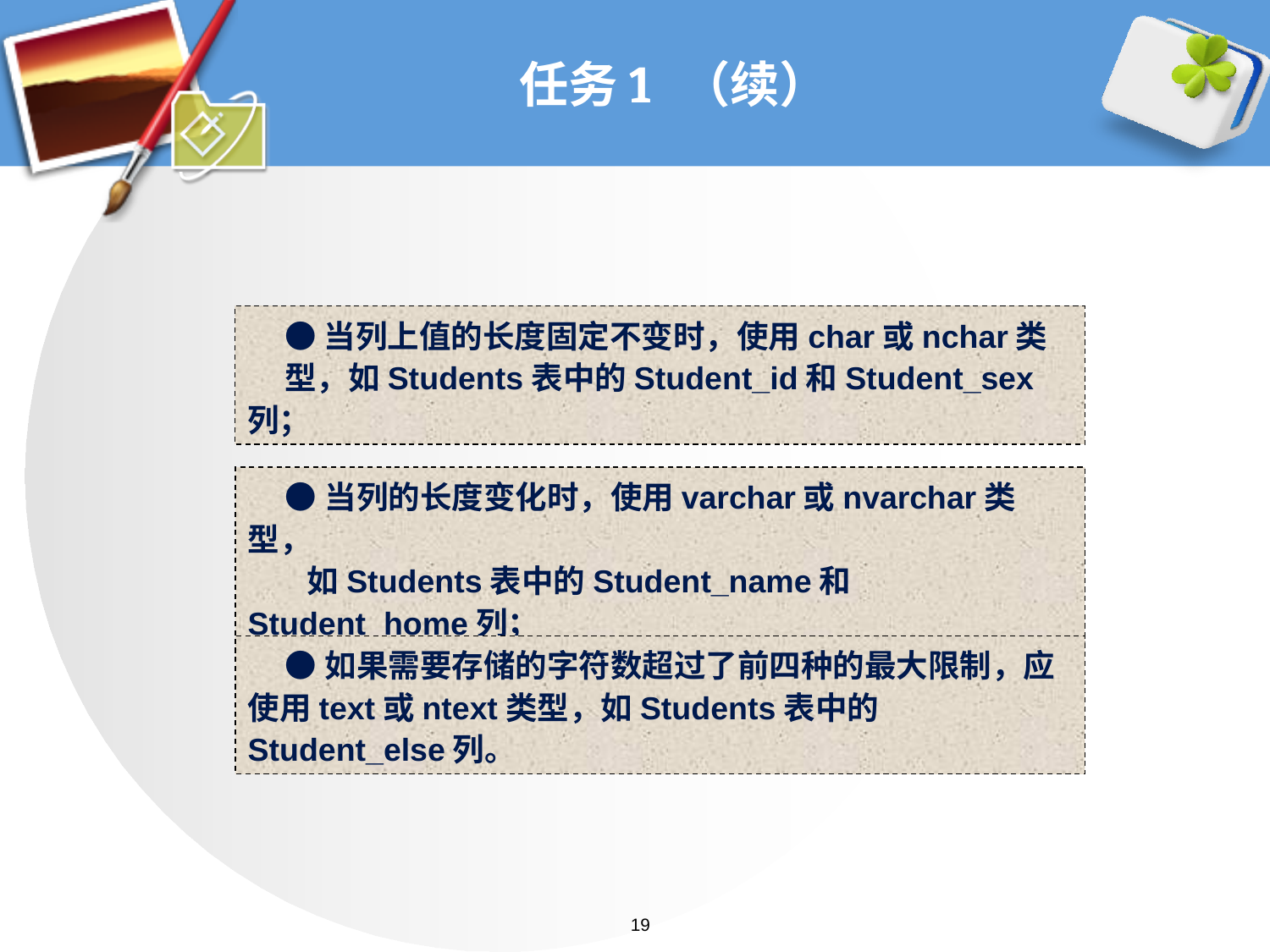

# 任务1  （续）
●当列上值的长度固定不变时，使用char或nchar类
型，如Students表中的Student_id和Student_sex列；
●当列的长度变化时，使用varchar或nvarchar类型，
  如Students表中的Student_name和Student_home列；
●如果需要存储的字符数超过了前四种的最大限制，应使用text或ntext类型，如Students表中的Student_else列。
19